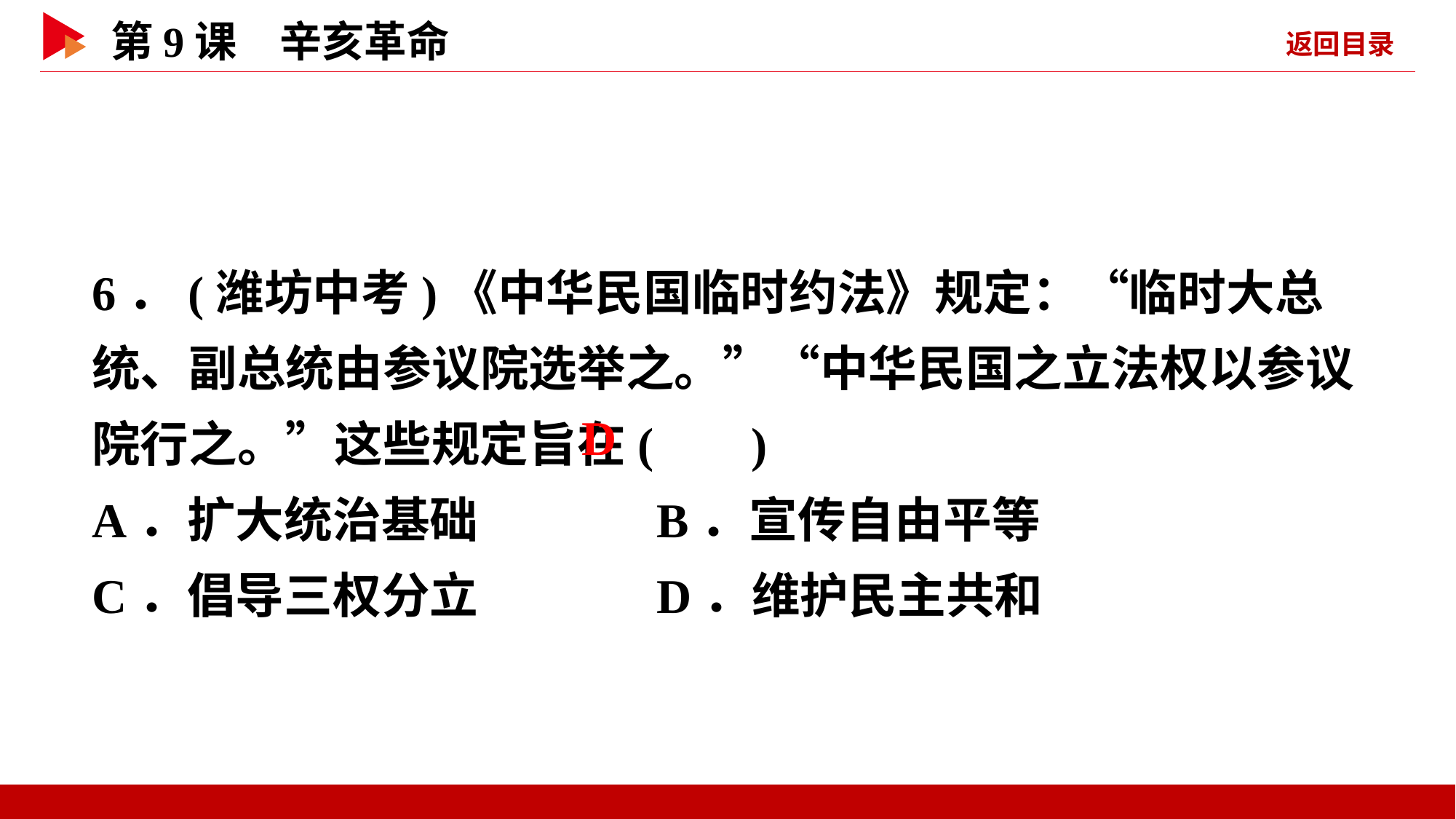

6．(潍坊中考)《中华民国临时约法》规定：“临时大总统、副总统由参议院选举之。”“中华民国之立法权以参议院行之。”这些规定旨在(        )
A．扩大统治基础               B．宣传自由平等
C．倡导三权分立               D．维护民主共和
   D